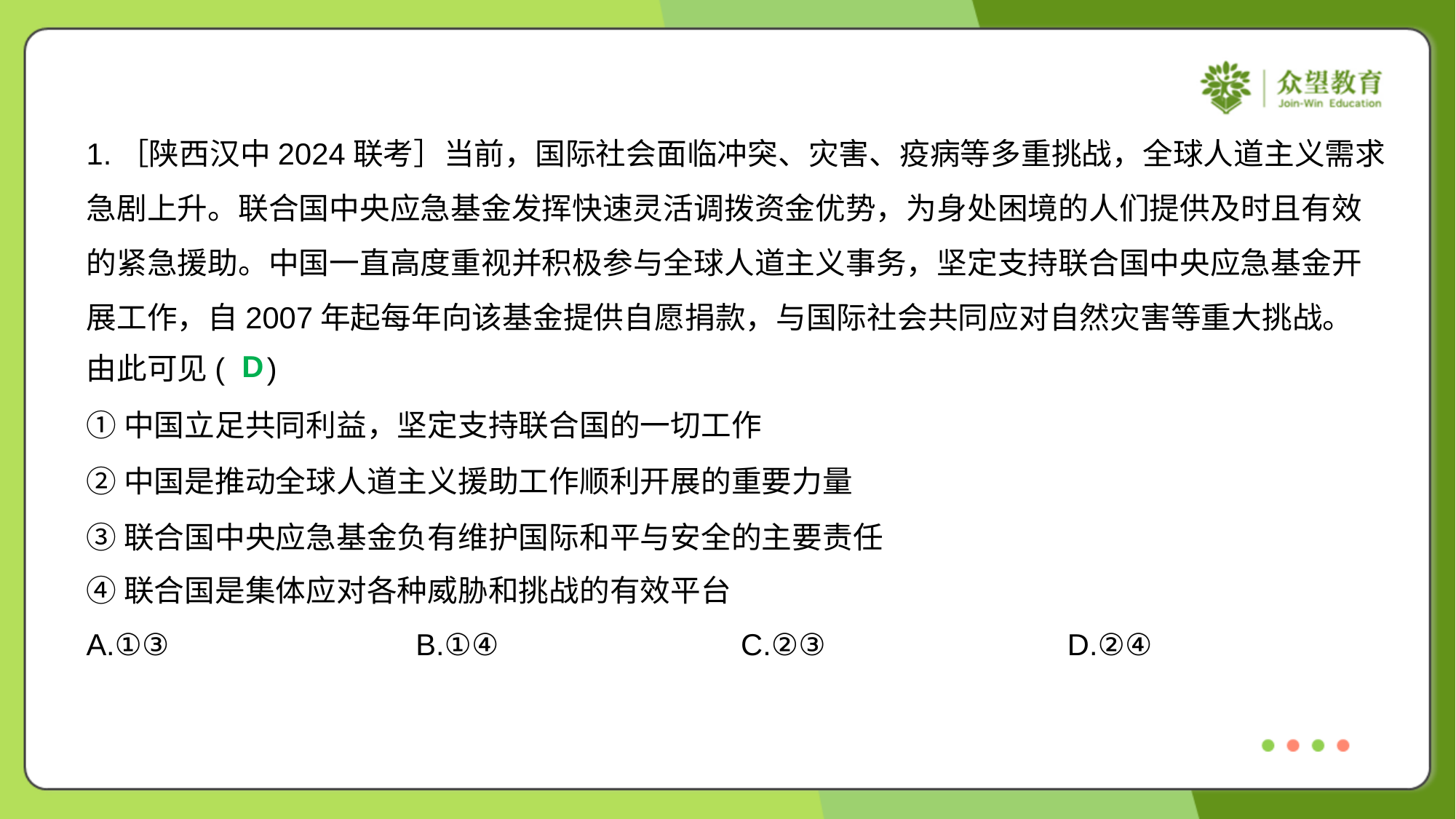

1.［陕西汉中2024联考］当前，国际社会面临冲突、灾害、疫病等多重挑战，全球人道主义需求
急剧上升。联合国中央应急基金发挥快速灵活调拨资金优势，为身处困境的人们提供及时且有效
的紧急援助。中国一直高度重视并积极参与全球人道主义事务，坚定支持联合国中央应急基金开
展工作，自2007年起每年向该基金提供自愿捐款，与国际社会共同应对自然灾害等重大挑战。
由此可见(     )
D
①中国立足共同利益，坚定支持联合国的一切工作
②中国是推动全球人道主义援助工作顺利开展的重要力量
③联合国中央应急基金负有维护国际和平与安全的主要责任
④联合国是集体应对各种威胁和挑战的有效平台
A.①③	B.①④	C.②③	D.②④